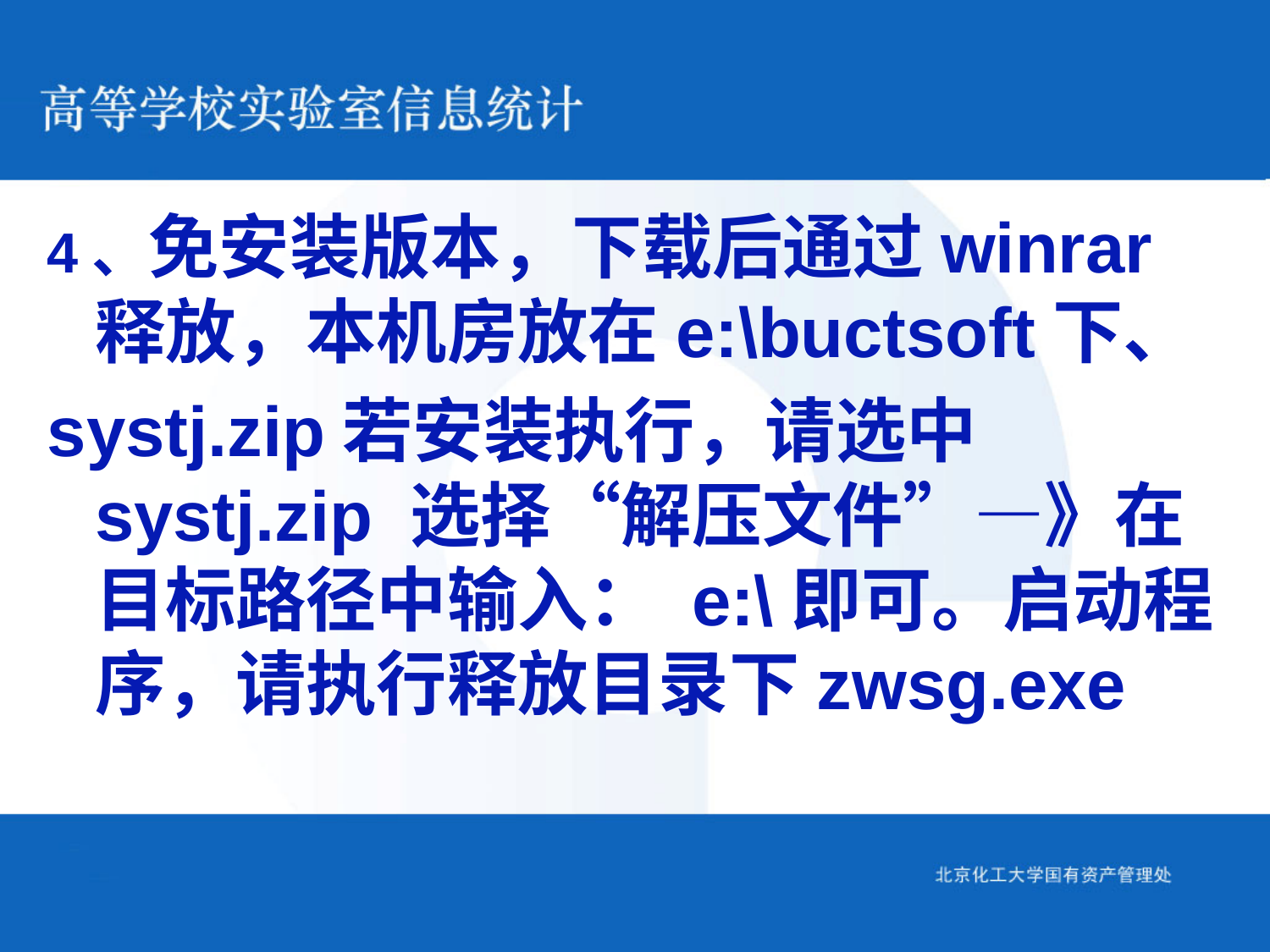

4、免安装版本，下载后通过winrar释放，本机房放在e:\buctsoft下、
systj.zip若安装执行，请选中systj.zip 选择“解压文件”—》在目标路径中输入： e:\即可。启动程序，请执行释放目录下zwsg.exe